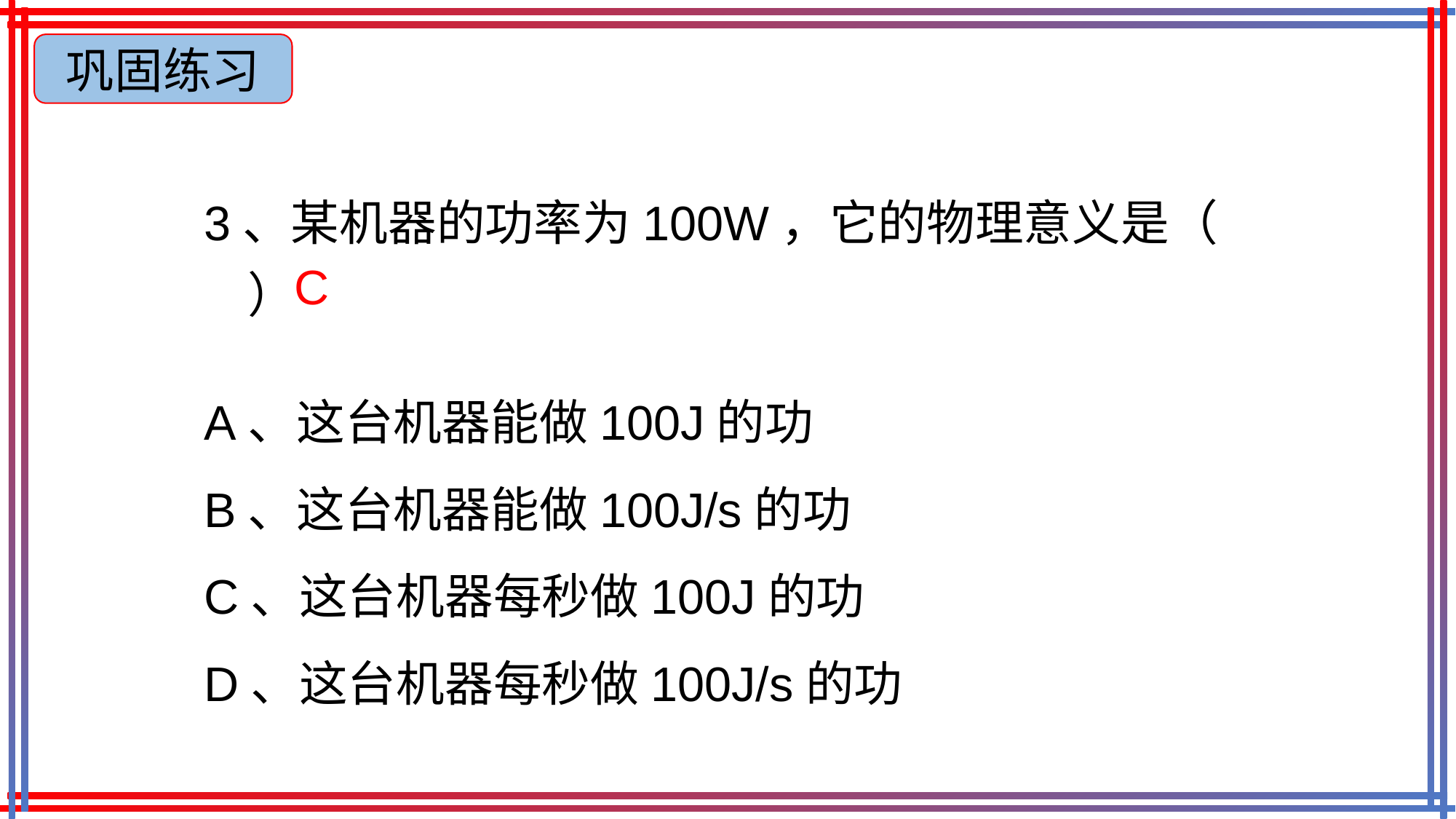

巩固练习
3、某机器的功率为100W，它的物理意义是（        ）
C
A、这台机器能做100J的功
B、这台机器能做100J/s的功
C、这台机器每秒做100J的功
D、这台机器每秒做100J/s的功